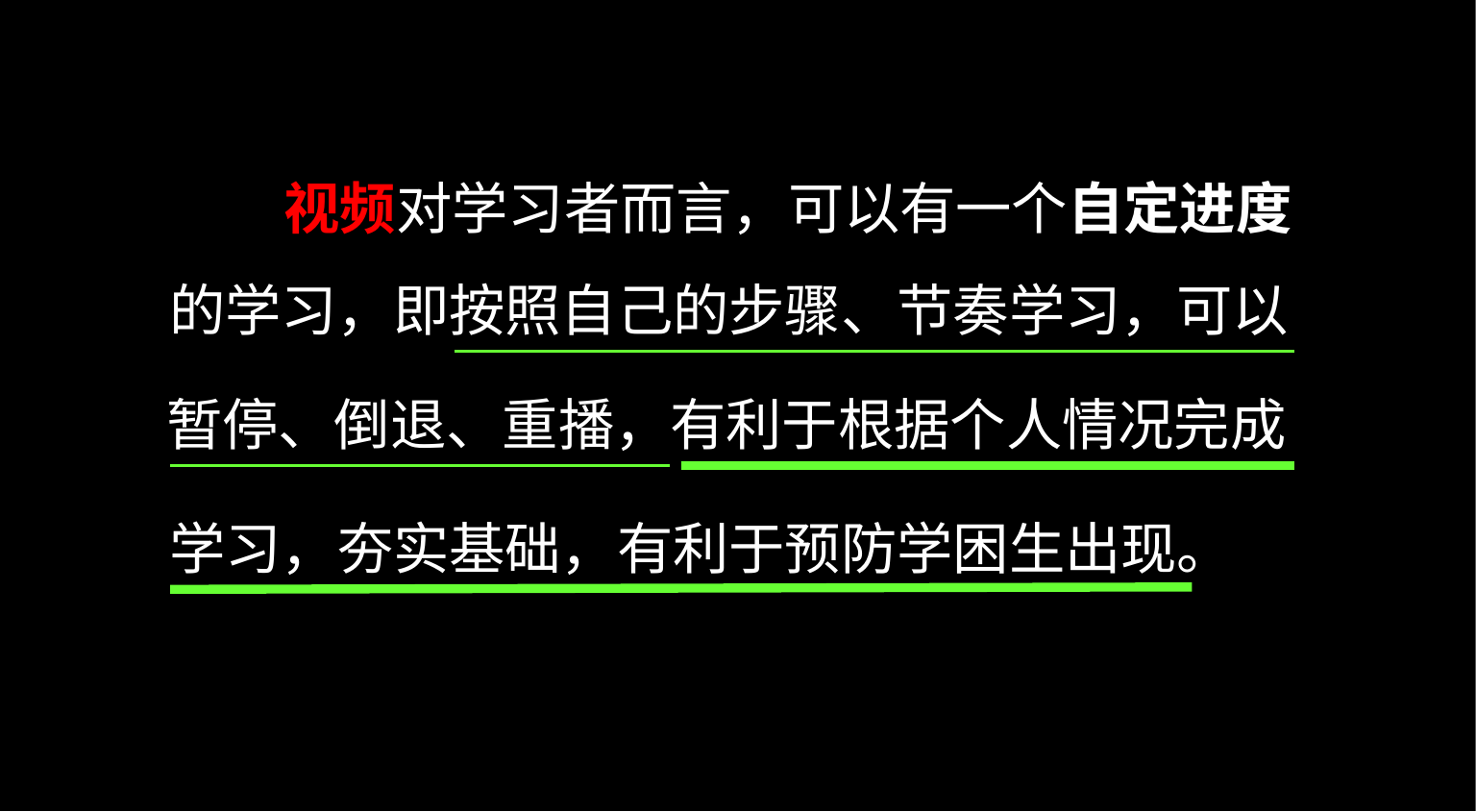

视频对学习者而言，可以有一个自定进度
的学习，即按照自己的步骤、节奏学习，可以
暂停、倒退、重播，有利于根据个人情况完成
学习，夯实基础，有利于预防学困生出现。